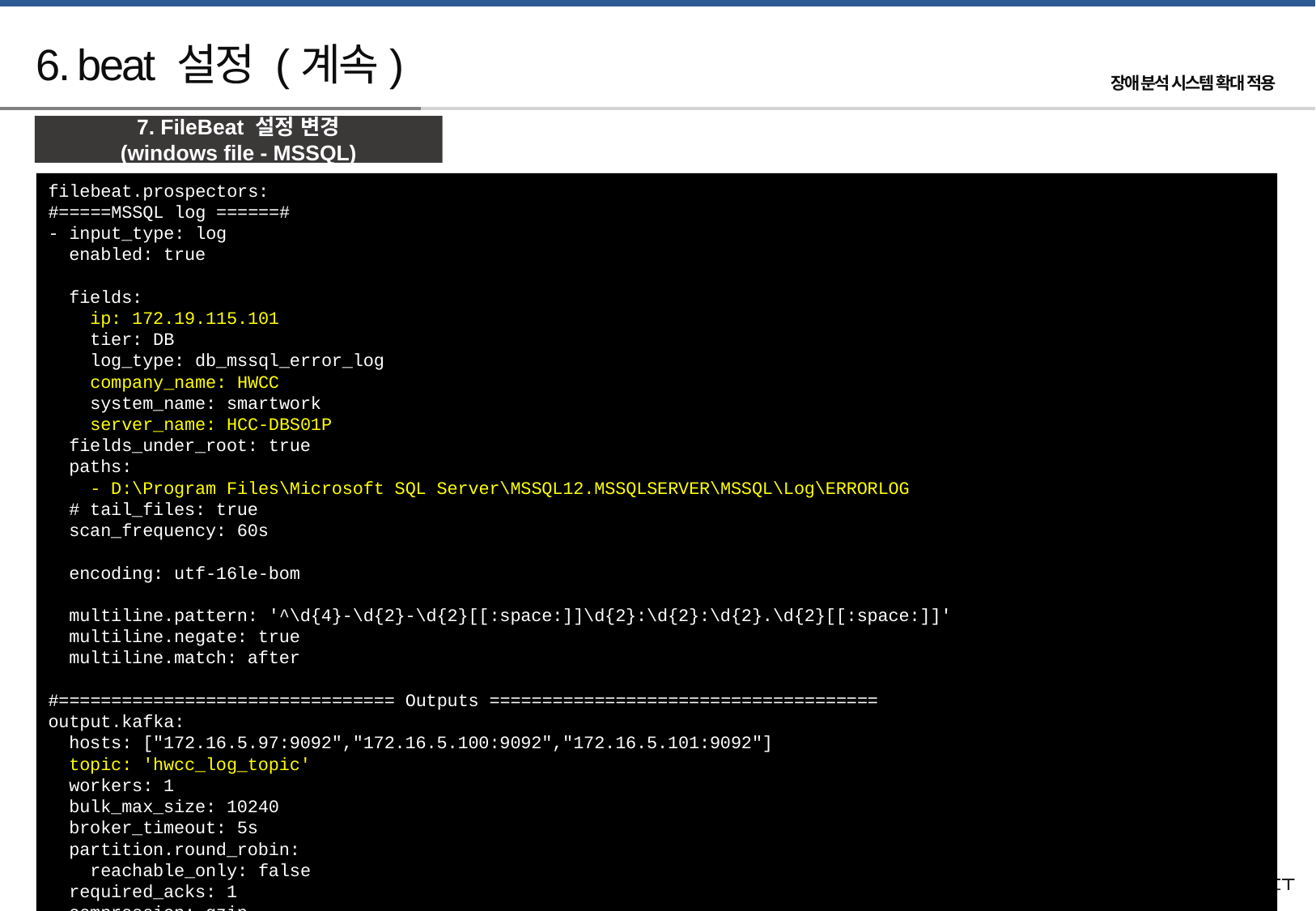

# 6. beat 설정 (계속)
7. FileBeat 설정 변경
(windows file - MSSQL)
filebeat.prospectors:
#=====MSSQL log ======#
- input_type: log
  enabled: true

  fields:
    ip: 172.19.115.101
    tier: DB
    log_type: db_mssql_error_log
    company_name: HWCC
    system_name: smartwork
    server_name: HCC-DBS01P
  fields_under_root: true
  paths:
    - D:\Program Files\Microsoft SQL Server\MSSQL12.MSSQLSERVER\MSSQL\Log\ERRORLOG
  # tail_files: true
  scan_frequency: 60s

  encoding: utf-16le-bom

  multiline.pattern: '^\d{4}-\d{2}-\d{2}[[:space:]]\d{2}:\d{2}:\d{2}.\d{2}[[:space:]]'
  multiline.negate: true
  multiline.match: after

#================================ Outputs =====================================
output.kafka:
  hosts: ["172.16.5.97:9092","172.16.5.100:9092","172.16.5.101:9092"]
  topic: 'hwcc_log_topic'
  workers: 1
  bulk_max_size: 10240
  broker_timeout: 5s
  partition.round_robin:
    reachable_only: false
  required_acks: 1
  compression: gzip
  max_message_bytes: 1000000